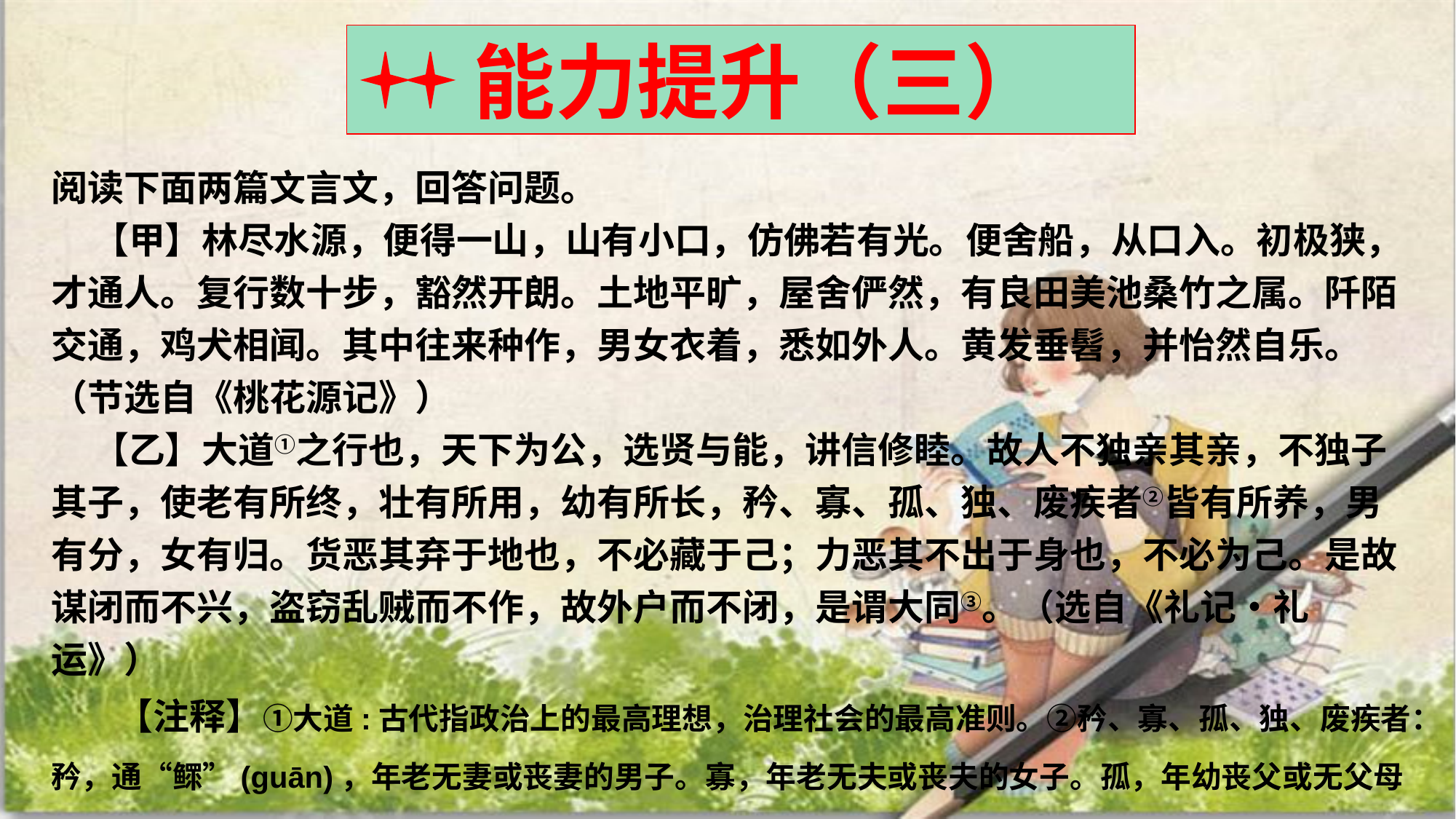

能力提升（三）

阅读下面两篇文言文，回答问题。
    【甲】林尽水源，便得一山，山有小口，仿佛若有光。便舍船，从口入。初极狭，才通人。复行数十步，豁然开朗。土地平旷，屋舍俨然，有良田美池桑竹之属。阡陌交通，鸡犬相闻。其中往来种作，男女衣着，悉如外人。黄发垂髫，并怡然自乐。 （节选自《桃花源记》）
    【乙】大道①之行也，天下为公，选贤与能，讲信修睦。故人不独亲其亲，不独子其子，使老有所终，壮有所用，幼有所长，矜、寡、孤、独、废疾者②皆有所养，男有分，女有归。货恶其弃于地也，不必藏于己；力恶其不出于身也，不必为己。是故谋闭而不兴，盗窃乱贼而不作，故外户而不闭，是谓大同③。（选自《礼记•礼运》）
       【注释】①大道:古代指政治上的最高理想，治理社会的最高准则。②矜、寡、孤、独、废疾者：矜，通“鳏”(guān)，年老无妻或丧妻的男子。寡，年老无夫或丧夫的女子。孤，年幼丧父或无父母的孩子。独，年老无子女的老人。废疾者，残疾人。③大同:指理想社会。